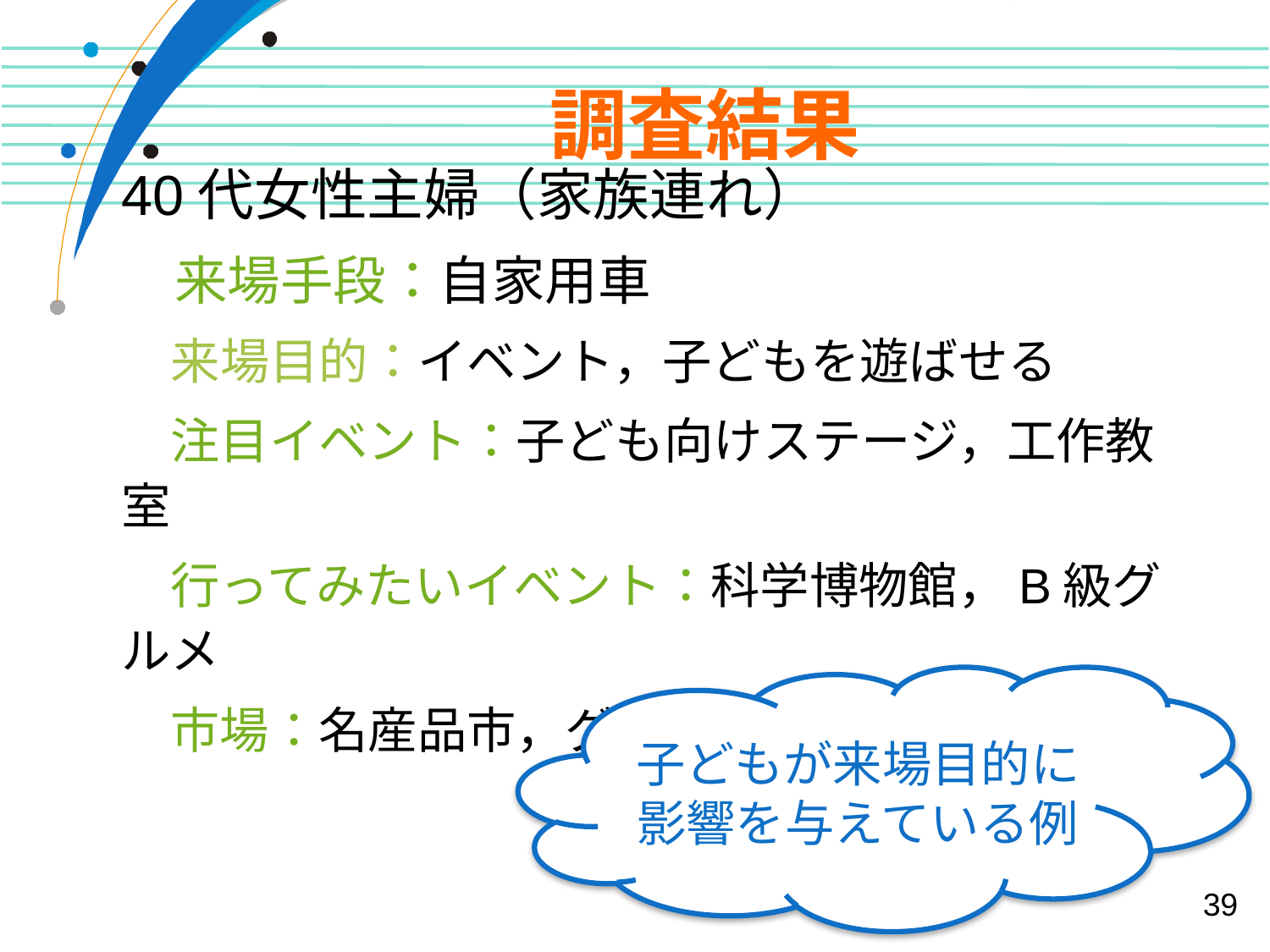

# 調査結果
40代女性主婦（家族連れ）
　来場手段：自家用車
　来場目的：イベント，子どもを遊ばせる
　注目イベント：子ども向けステージ，工作教室
　行ってみたいイベント：科学博物館，B級グルメ
　市場：名産品市，グルメ市
子どもが来場目的に影響を与えている例
39